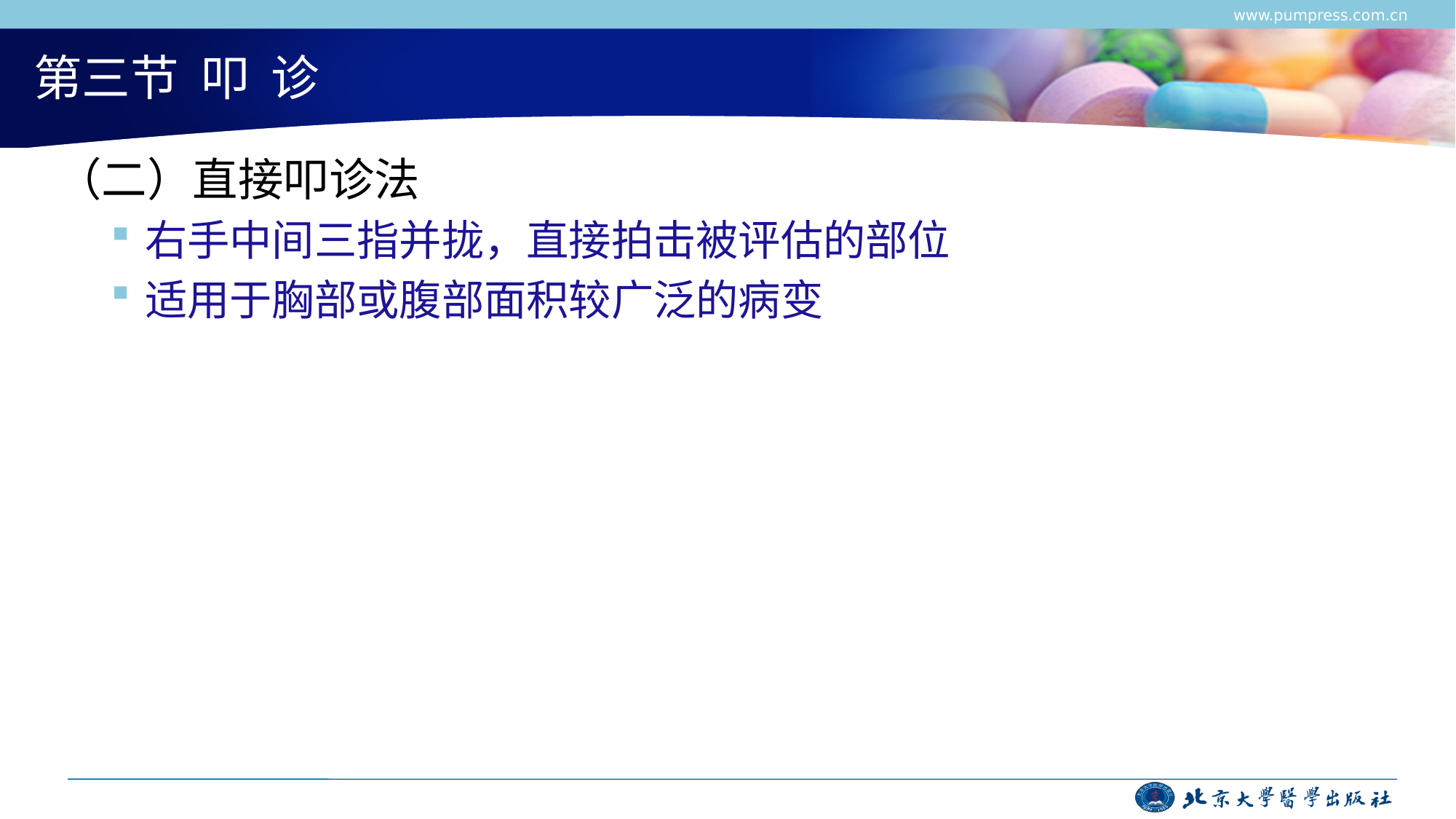

www.pumpress.com.cn
# 第三节  叩  诊
（二）直接叩诊法
右手中间三指并拢，直接拍击被评估的部位
适用于胸部或腹部面积较广泛的病变